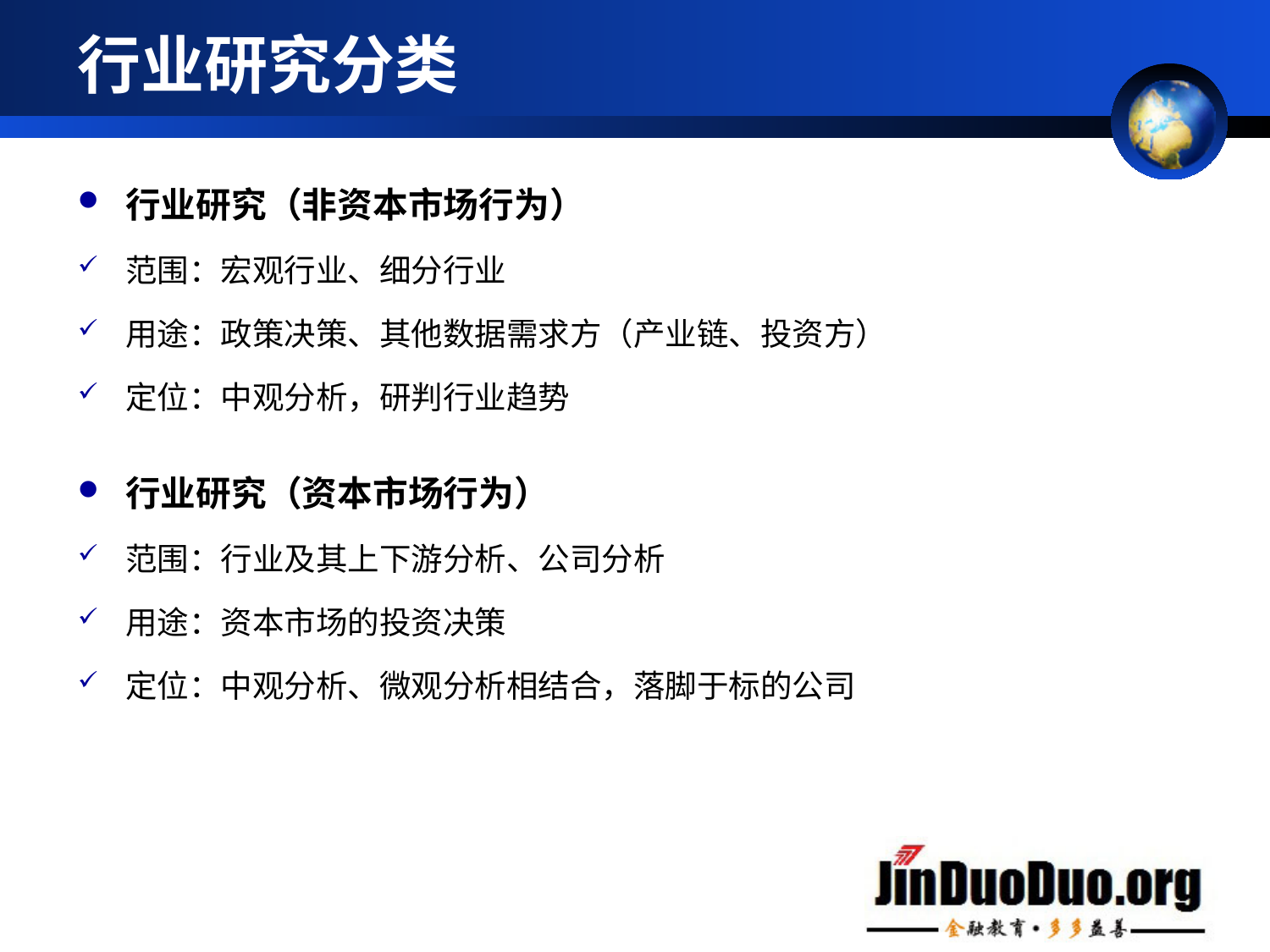

# 行业研究分类
行业研究（非资本市场行为）
范围：宏观行业、细分行业
用途：政策决策、其他数据需求方（产业链、投资方）
定位：中观分析，研判行业趋势

行业研究（资本市场行为）
范围：行业及其上下游分析、公司分析
用途：资本市场的投资决策
定位：中观分析、微观分析相结合，落脚于标的公司